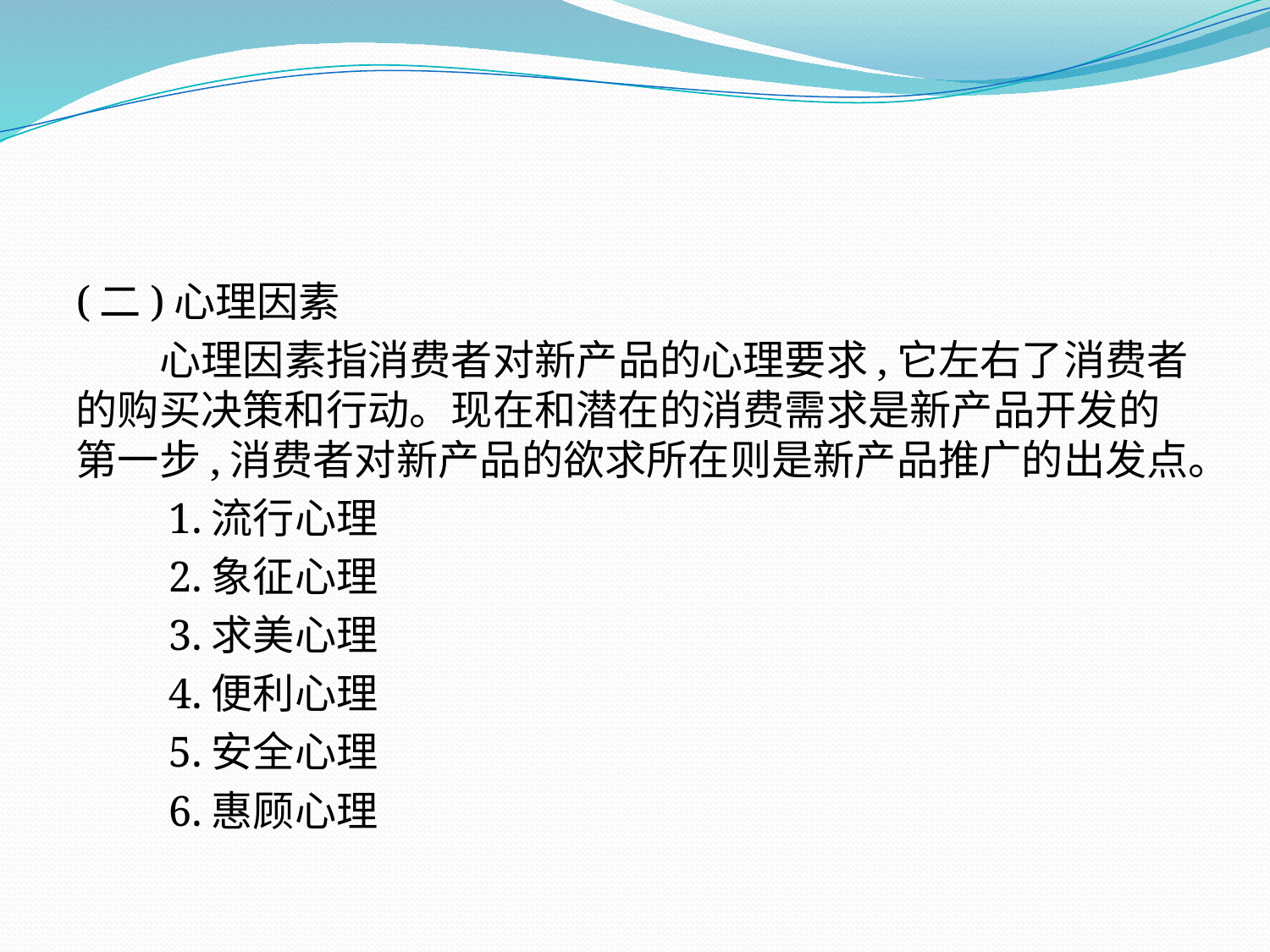

(二)心理因素
　　心理因素指消费者对新产品的心理要求,它左右了消费者的购买决策和行动。现在和潜在的消费需求是新产品开发的第一步,消费者对新产品的欲求所在则是新产品推广的出发点。
　　1.流行心理
　　2.象征心理
　　3.求美心理
　　4.便利心理
　　5.安全心理
　　6.惠顾心理